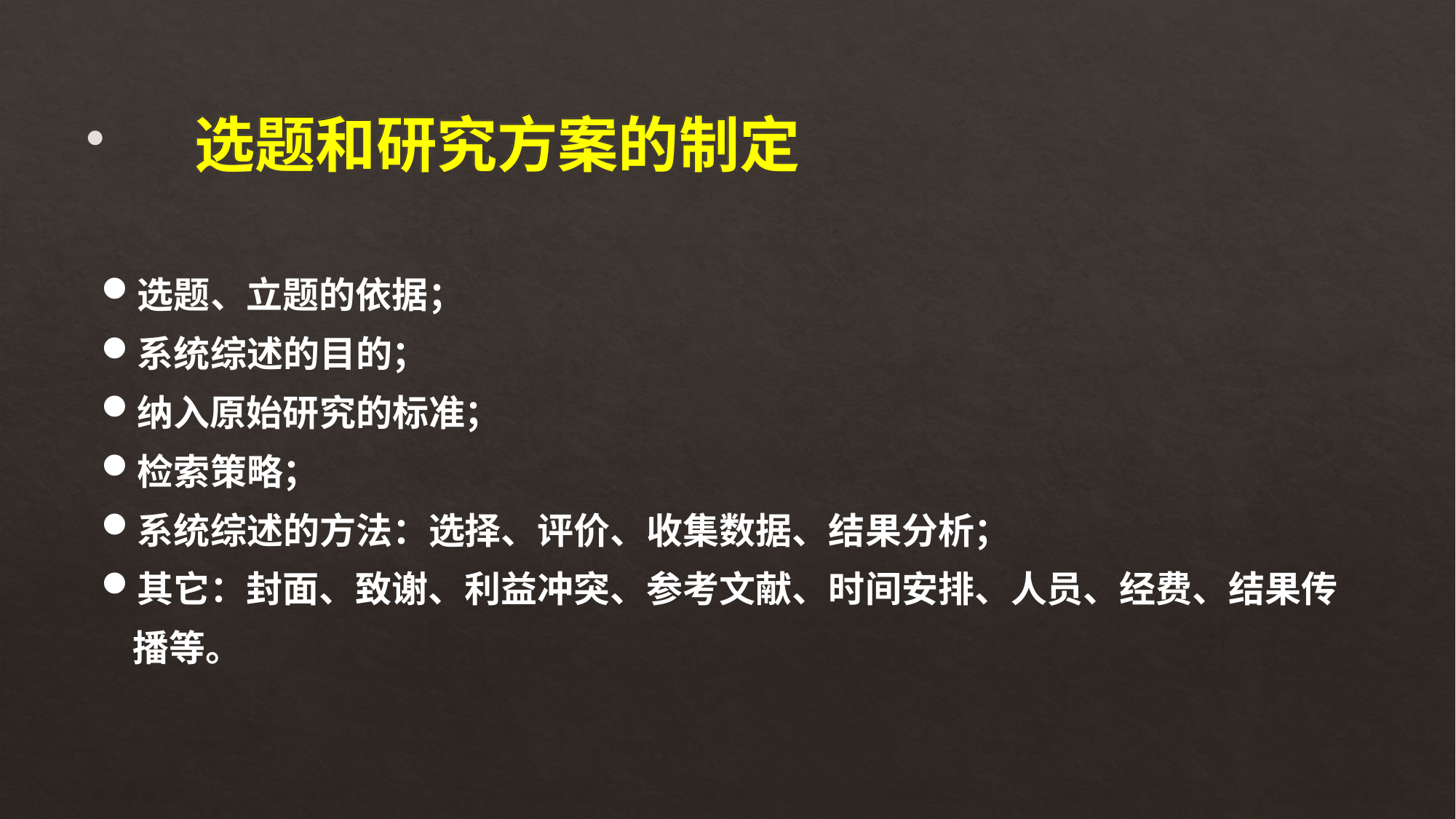

选题和研究方案的制定
选题、立题的依据；
系统综述的目的；
纳入原始研究的标准；
检索策略；
系统综述的方法：选择、评价、收集数据、结果分析；
其它：封面、致谢、利益冲突、参考文献、时间安排、人员、经费、结果传播等。